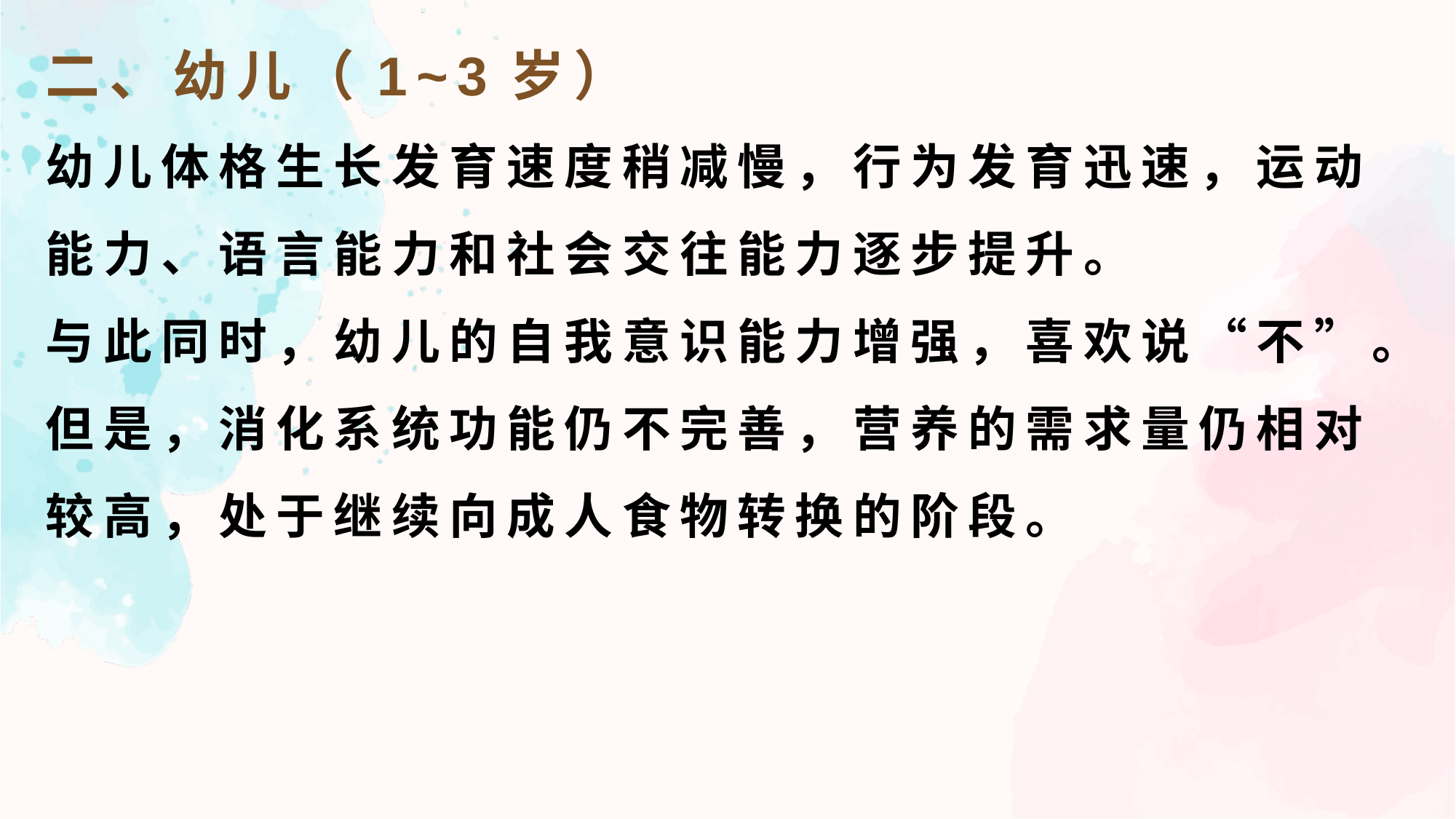

二、幼儿（1~3岁）
幼儿体格生长发育速度稍减慢，行为发育迅速，运动能力、语言能力和社会交往能力逐步提升。
与此同时，幼儿的自我意识能力增强，喜欢说“不”。但是，消化系统功能仍不完善，营养的需求量仍相对较高，处于继续向成人食物转换的阶段。